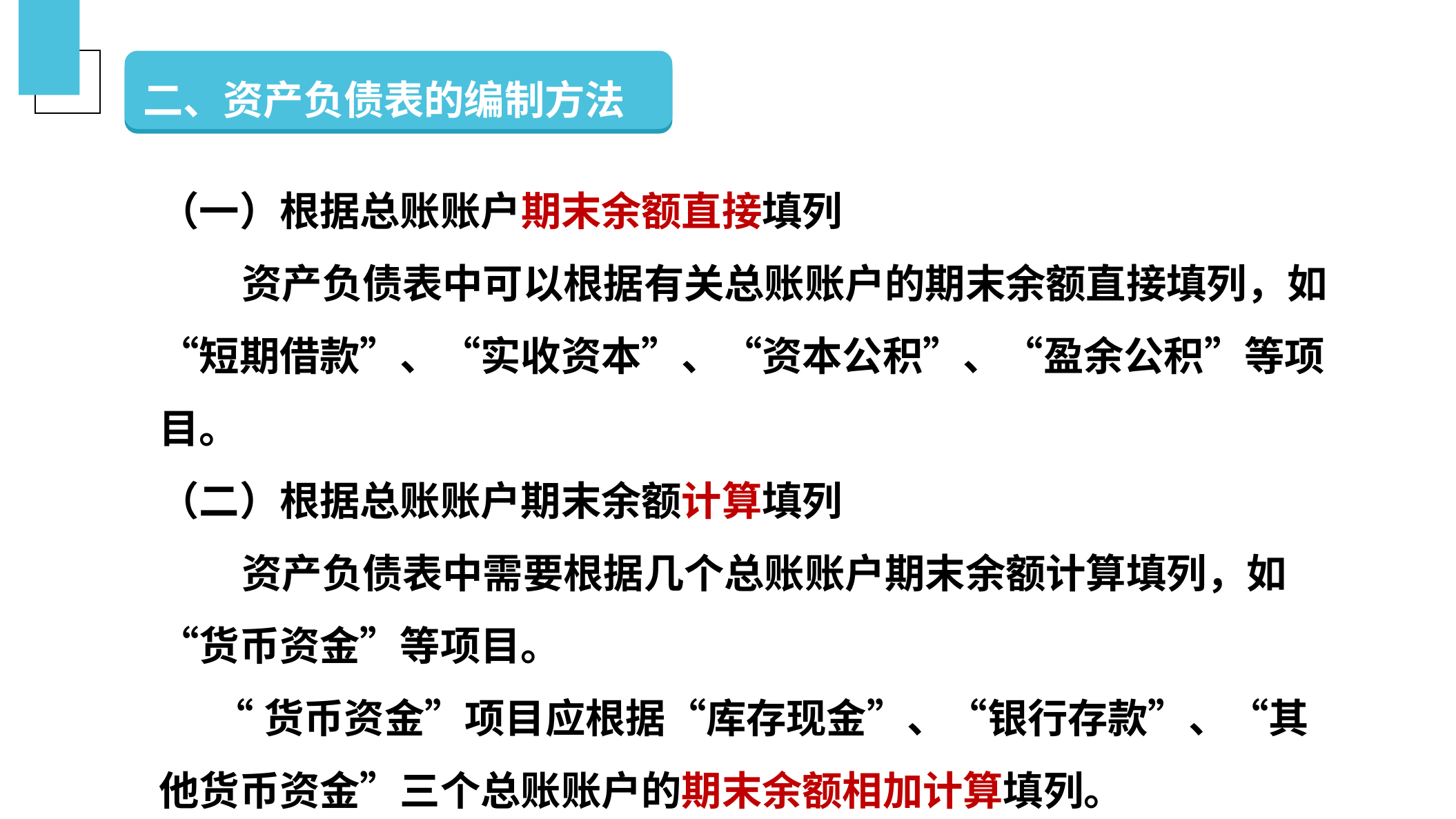

二、资产负债表的编制方法

（一）根据总账账户期末余额直接填列
        资产负债表中可以根据有关总账账户的期末余额直接填列，如“短期借款”、“实收资本”、“资本公积”、“盈余公积”等项目。
（二）根据总账账户期末余额计算填列
        资产负债表中需要根据几个总账账户期末余额计算填列，如“货币资金”等项目。
      “货币资金”项目应根据“库存现金”、“银行存款”、“其他货币资金”三个总账账户的期末余额相加计算填列。